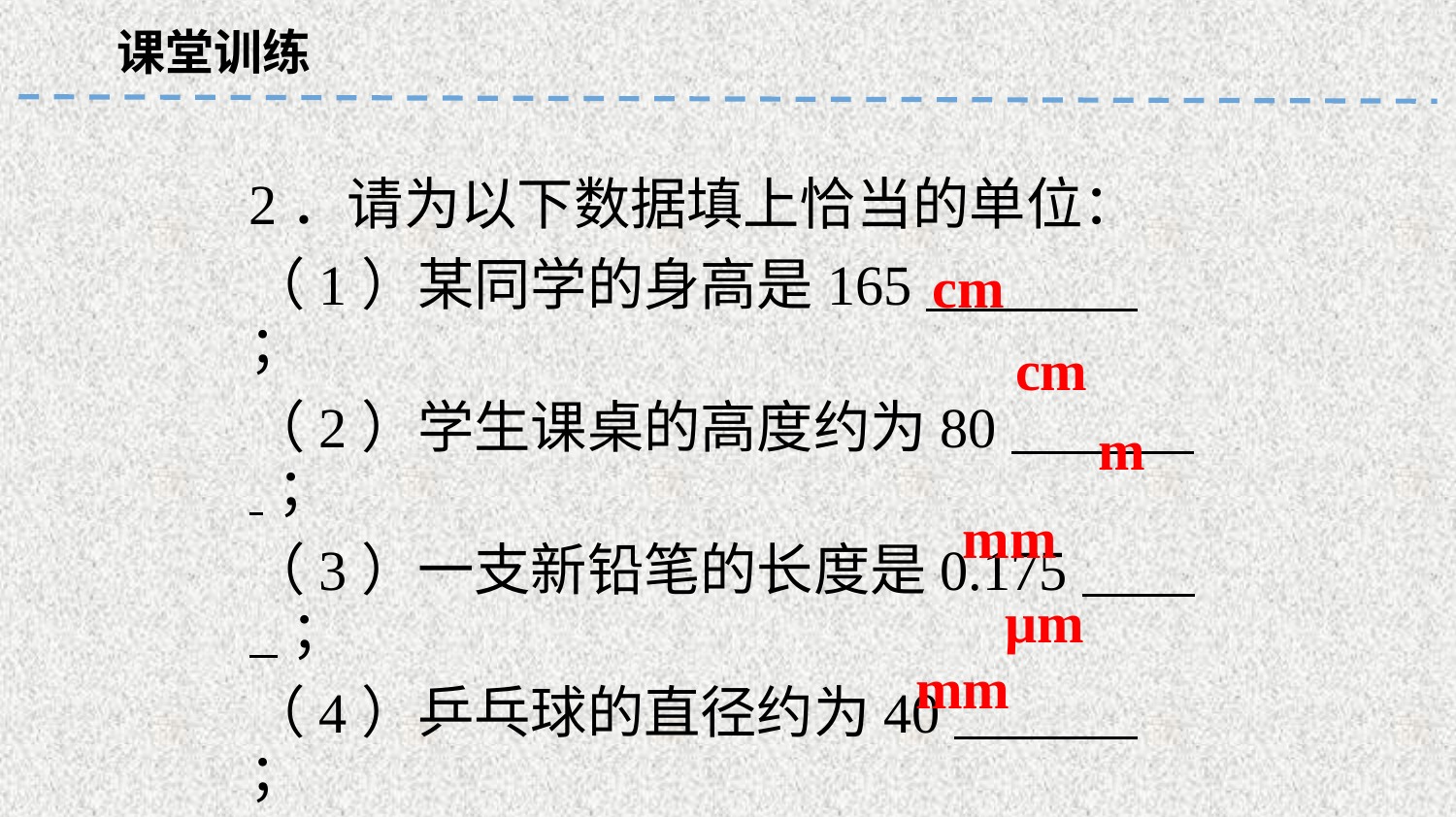

课堂训练

2．请为以下数据填上恰当的单位：
（1）某同学的身高是165                 ；
（2）学生课桌的高度约为80                ；
（3）一支新铅笔的长度是0.175            ；
（4）乒乓球的直径约为40               ；
（5）一根头发的直径约为70               ；
（6）一本书的厚度是7.5                 。
cm
cm
m
mm
μm
mm